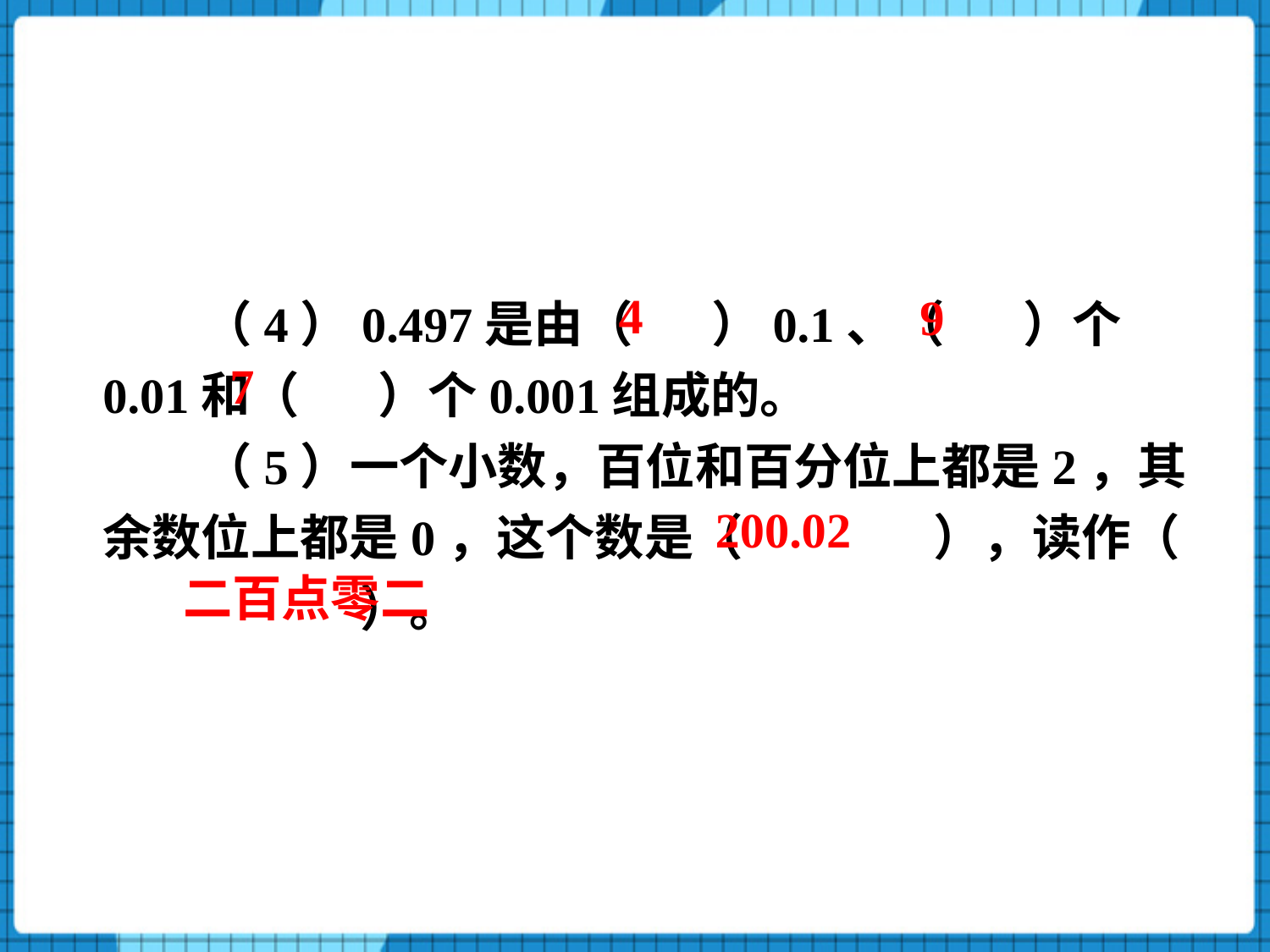

（4）0.497是由（       ）0.1、（       ）个0.01和（       ）个0.001组成的。
（5）一个小数，百位和百分位上都是2，其余数位上都是0，这个数是（                 ），读作（                         ）。
4
9
7
200.02
二百点零二